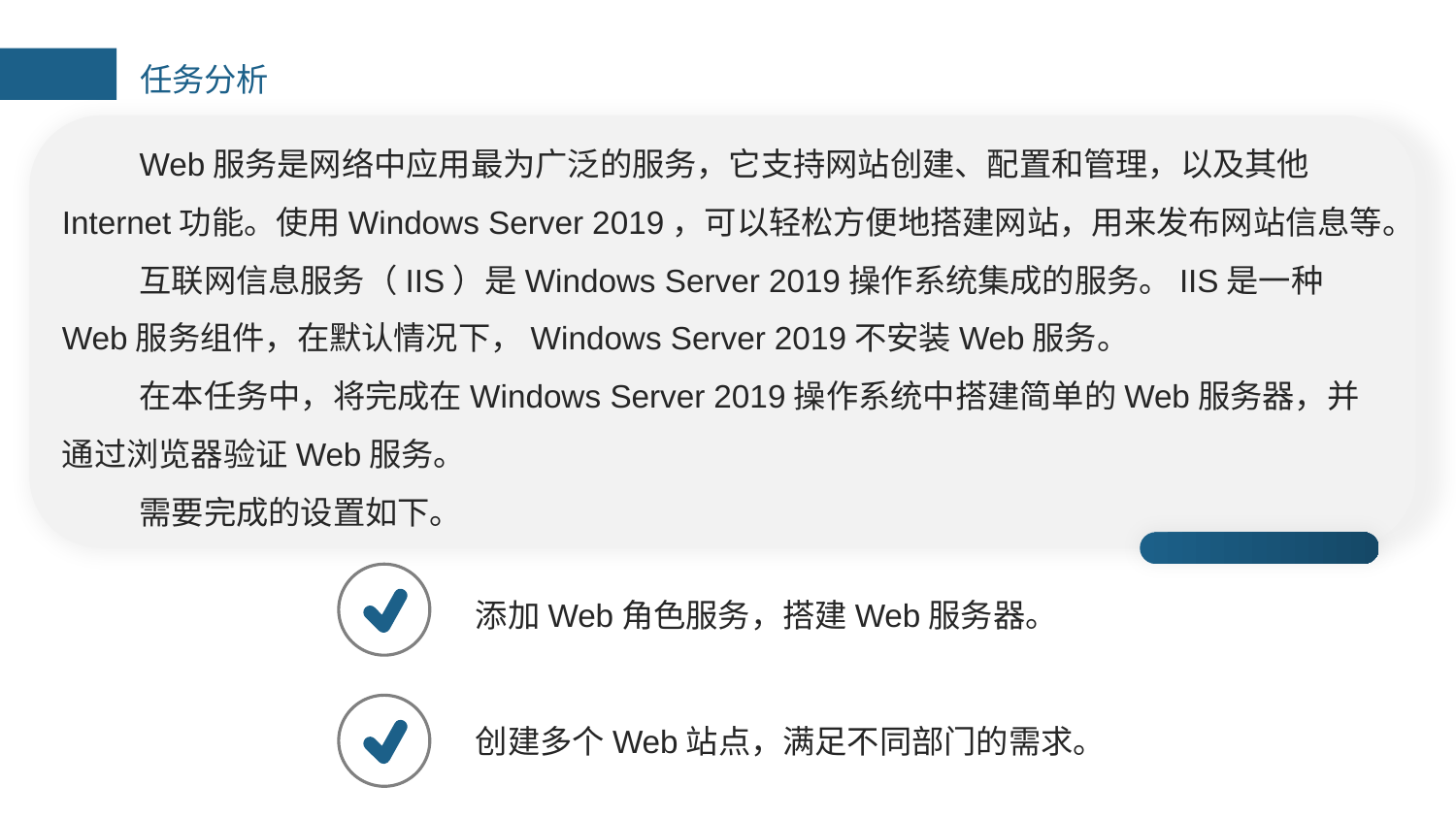

任务分析

Web服务是网络中应用最为广泛的服务，它支持网站创建、配置和管理，以及其他Internet功能。使用Windows Server 2019，可以轻松方便地搭建网站，用来发布网站信息等。
互联网信息服务（IIS）是Windows Server 2019操作系统集成的服务。IIS是一种Web服务组件，在默认情况下，Windows Server 2019不安装Web服务。
在本任务中，将完成在Windows Server 2019操作系统中搭建简单的Web服务器，并通过浏览器验证Web服务。
需要完成的设置如下。

添加Web角色服务，搭建Web服务器。

创建多个Web站点，满足不同部门的需求。